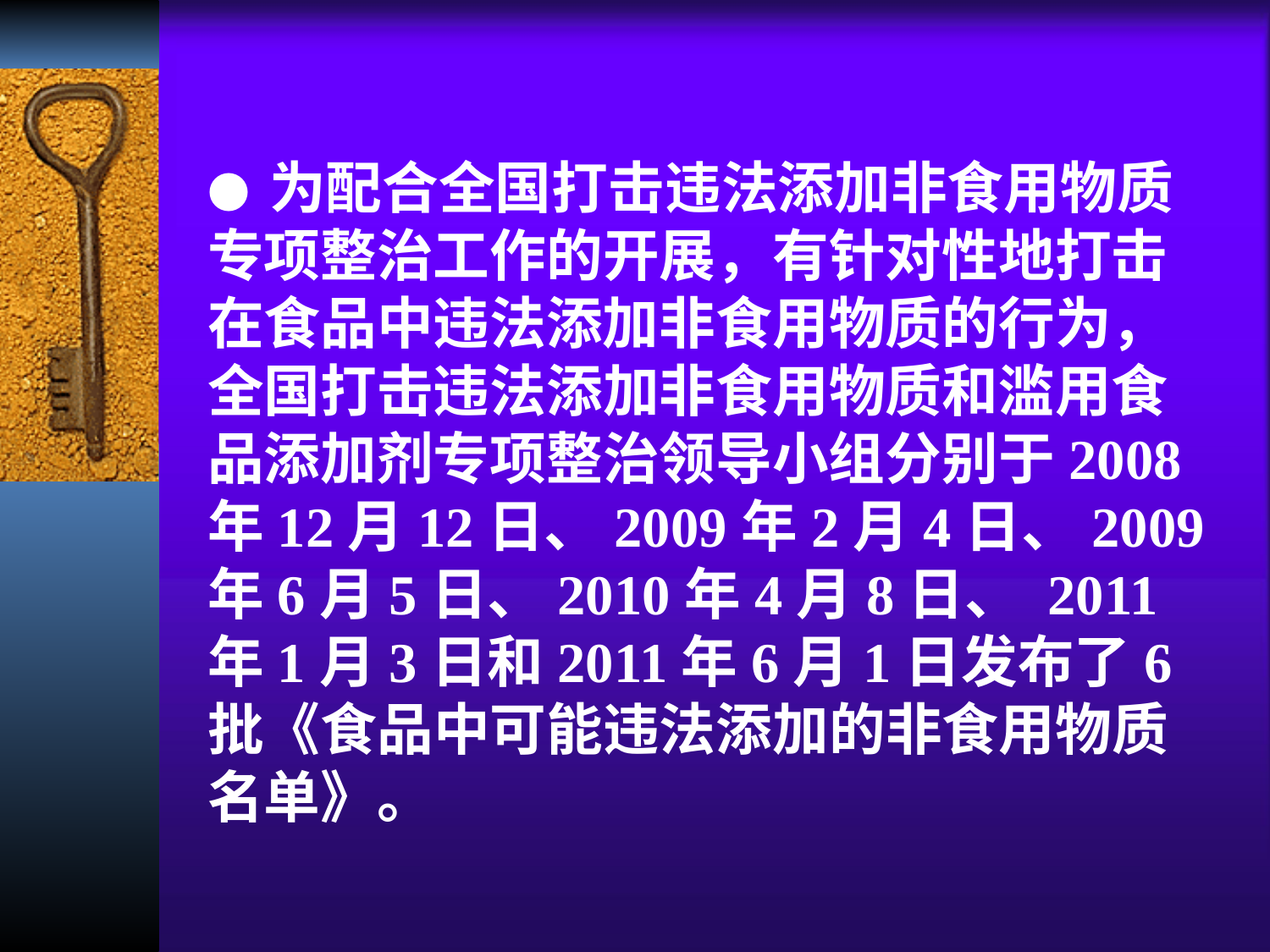

● 为配合全国打击违法添加非食用物质专项整治工作的开展，有针对性地打击
在食品中违法添加非食用物质的行为，全国打击违法添加非食用物质和滥用食品添加剂专项整治领导小组分别于2008年12月12日、2009年2月4日、2009年6月5日、2010年4月8日、 2011年1月3日和2011年6月1日发布了6批《食品中可能违法添加的非食用物质名单》。